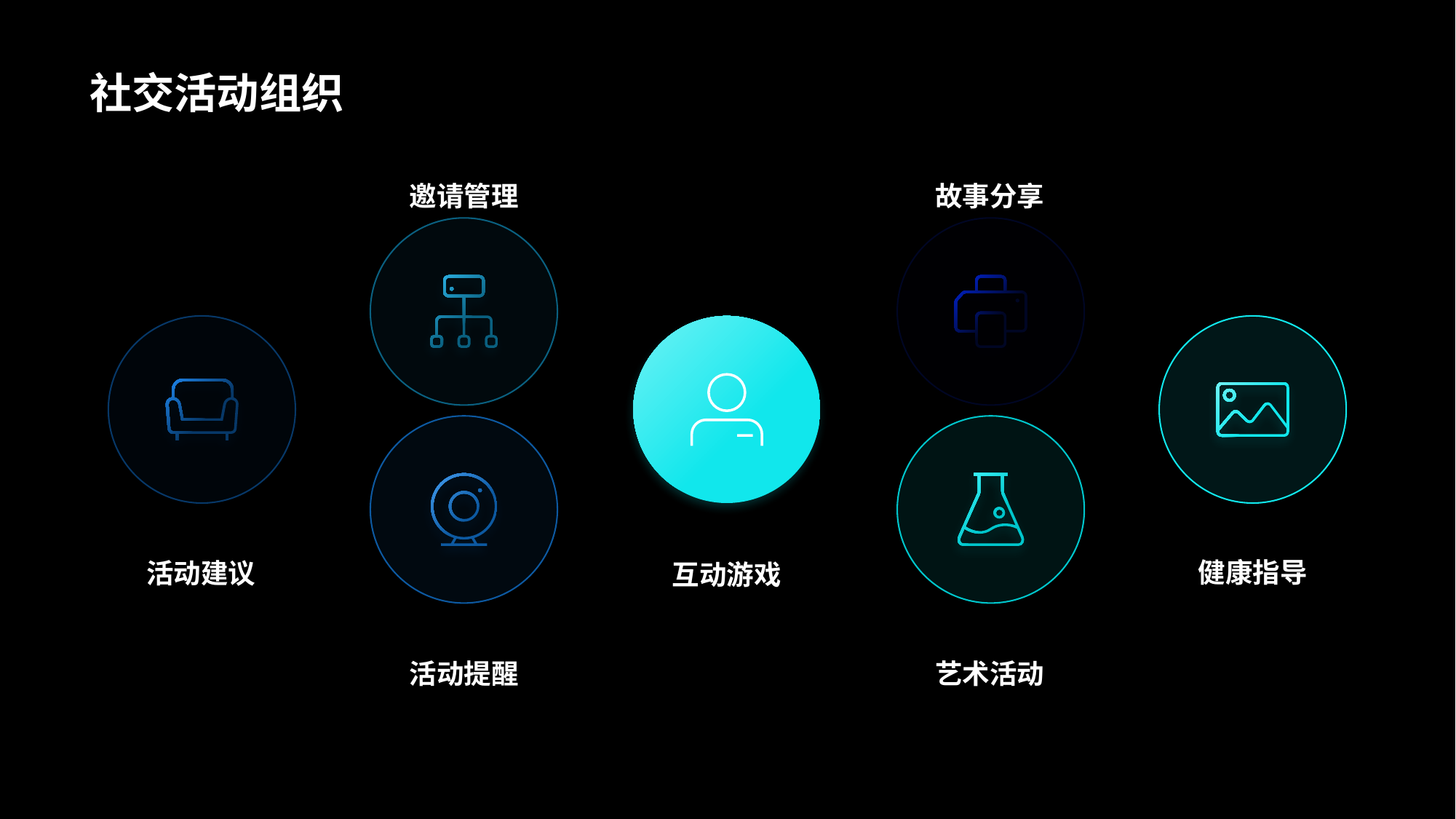

# 社交活动组织
邀请管理

故事分享

活动建议

互动游戏

健康指导

活动提醒

艺术活动